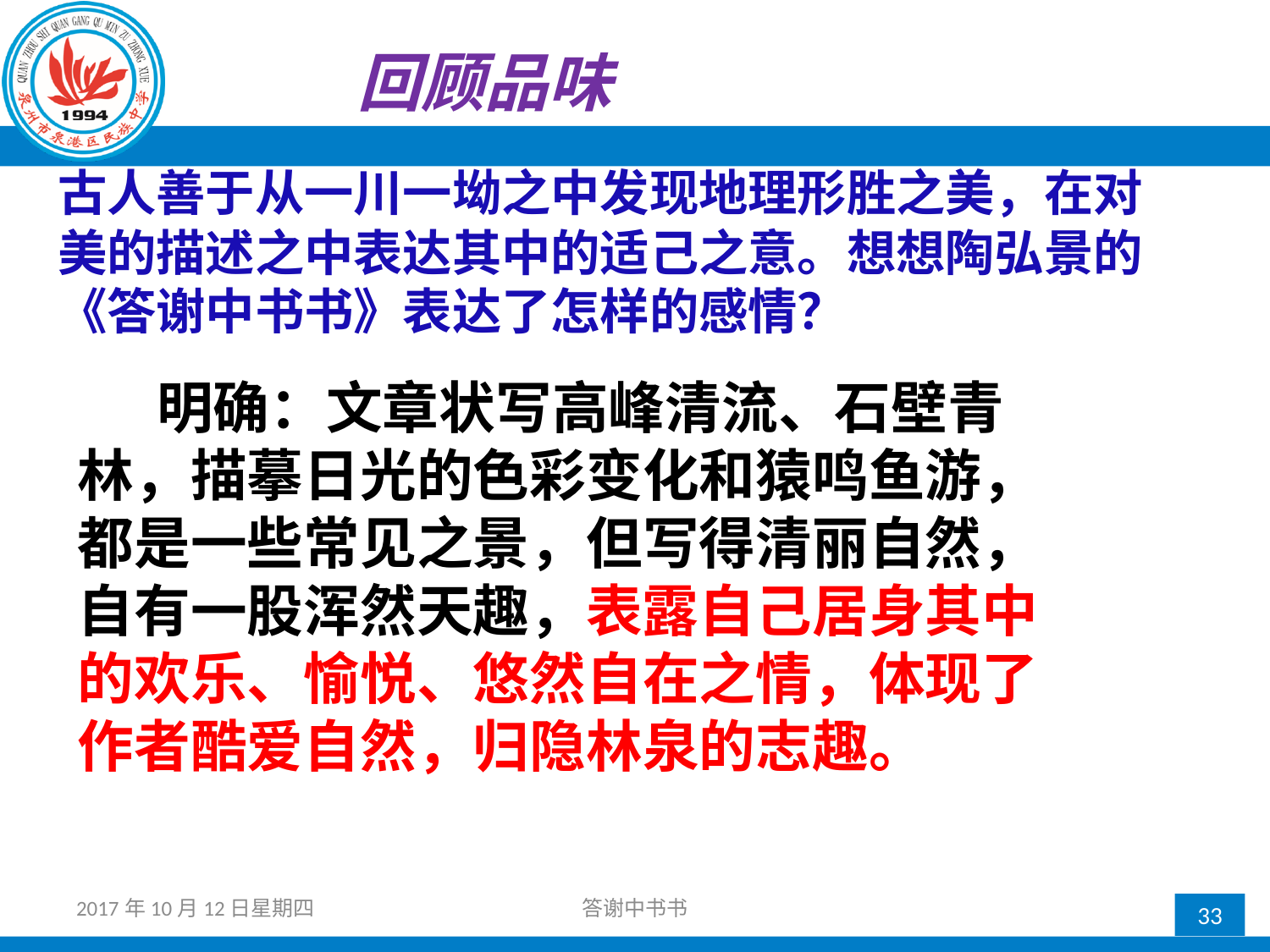

回顾品味
# 古人善于从一川一坳之中发现地理形胜之美，在对美的描述之中表达其中的适己之意。想想陶弘景的《答谢中书书》表达了怎样的感情？
      明确：文章状写高峰清流、石壁青林，描摹日光的色彩变化和猿鸣鱼游，都是一些常见之景，但写得清丽自然，自有一股浑然天趣，表露自己居身其中的欢乐、愉悦、悠然自在之情，体现了作者酷爱自然，归隐林泉的志趣。
2017年10月12日星期四
答谢中书书